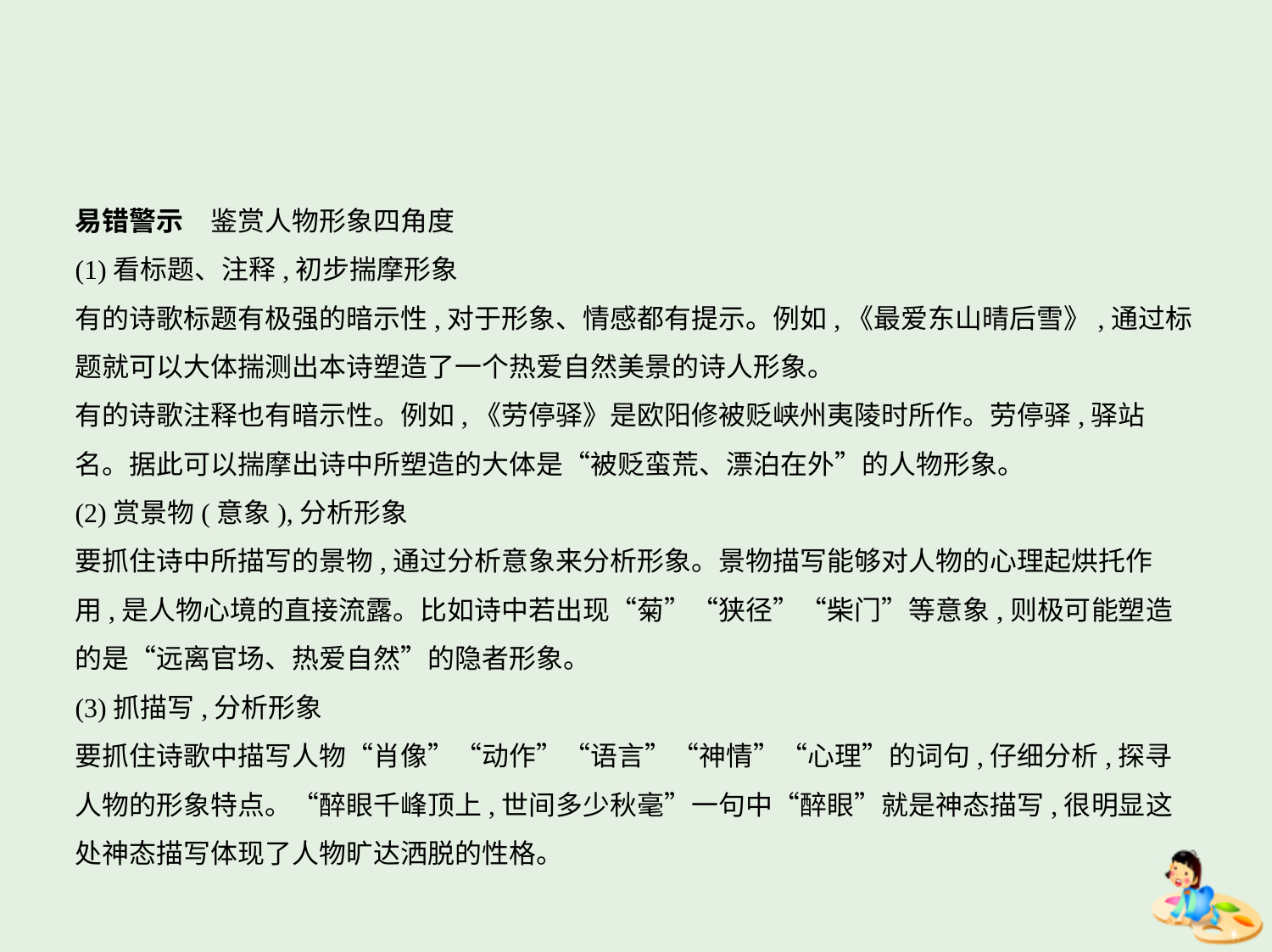

易错警示　鉴赏人物形象四角度
(1)看标题、注释,初步揣摩形象
有的诗歌标题有极强的暗示性,对于形象、情感都有提示。例如,《最爱东山晴后雪》,通过标
题就可以大体揣测出本诗塑造了一个热爱自然美景的诗人形象。
有的诗歌注释也有暗示性。例如,《劳停驿》是欧阳修被贬峡州夷陵时所作。劳停驿,驿站
名。据此可以揣摩出诗中所塑造的大体是“被贬蛮荒、漂泊在外”的人物形象。
(2)赏景物(意象),分析形象
要抓住诗中所描写的景物,通过分析意象来分析形象。景物描写能够对人物的心理起烘托作
用,是人物心境的直接流露。比如诗中若出现“菊”“狭径”“柴门”等意象,则极可能塑造
的是“远离官场、热爱自然”的隐者形象。
(3)抓描写,分析形象
要抓住诗歌中描写人物“肖像”“动作”“语言”“神情”“心理”的词句,仔细分析,探寻
人物的形象特点。“醉眼千峰顶上,世间多少秋毫”一句中“醉眼”就是神态描写,很明显这
处神态描写体现了人物旷达洒脱的性格。